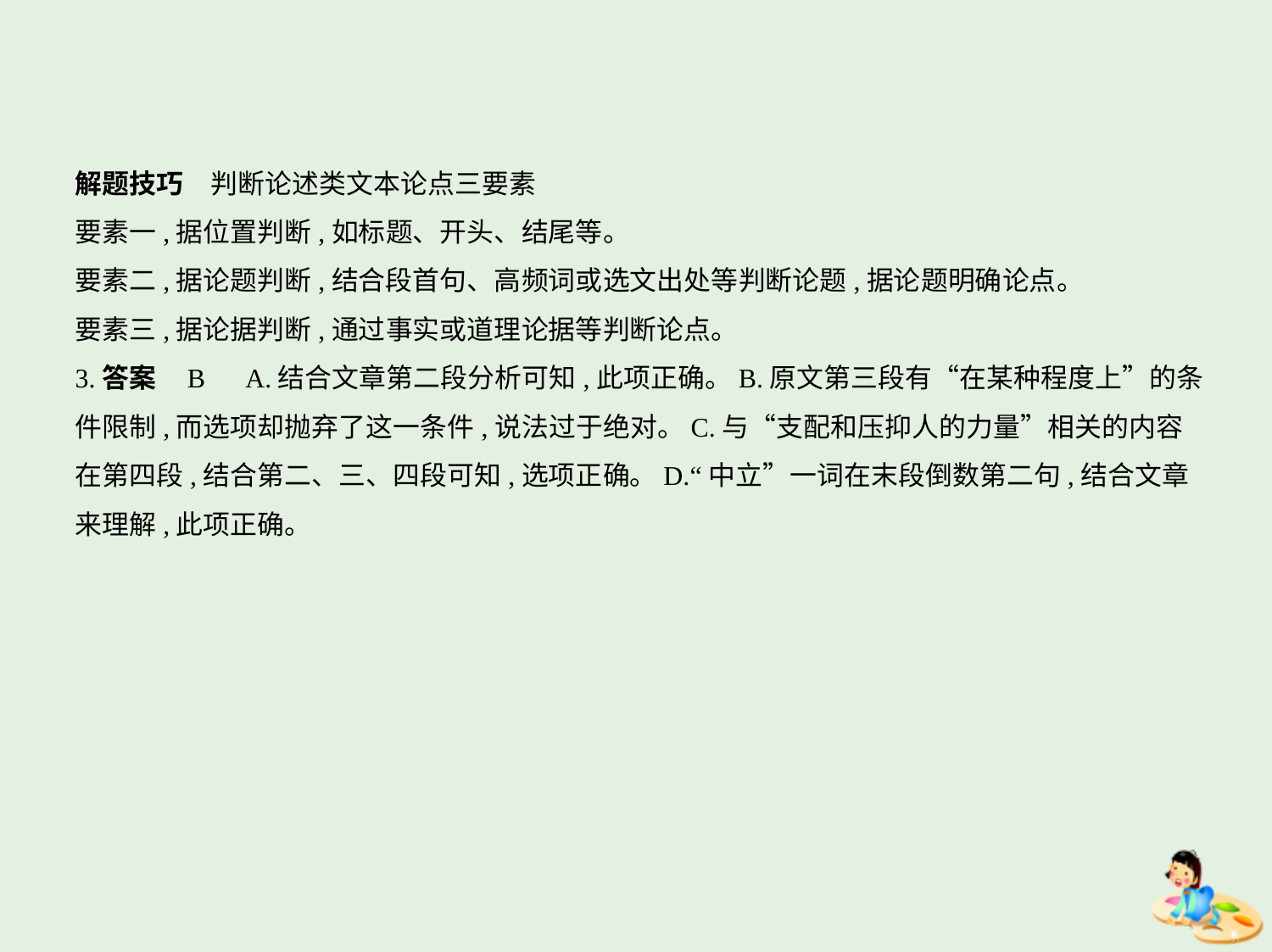

解题技巧　判断论述类文本论点三要素
要素一,据位置判断,如标题、开头、结尾等。
要素二,据论题判断,结合段首句、高频词或选文出处等判断论题,据论题明确论点。
要素三,据论据判断,通过事实或道理论据等判断论点。
3.答案    B　A.结合文章第二段分析可知,此项正确。B.原文第三段有“在某种程度上”的条
件限制,而选项却抛弃了这一条件,说法过于绝对。C.与“支配和压抑人的力量”相关的内容
在第四段,结合第二、三、四段可知,选项正确。D.“中立”一词在末段倒数第二句,结合文章
来理解,此项正确。